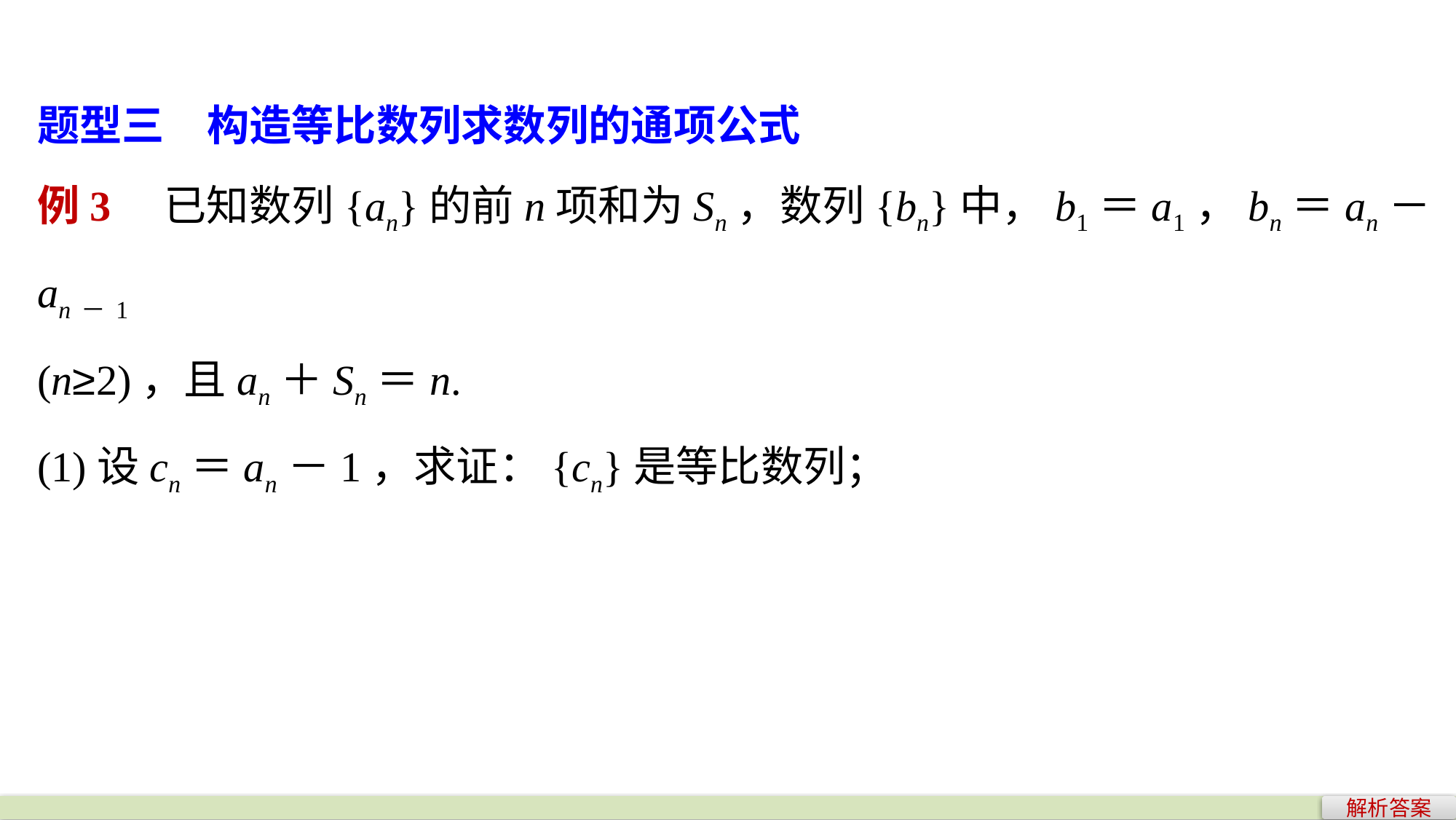

题型三　构造等比数列求数列的通项公式
例3　已知数列{an}的前n项和为Sn，数列{bn}中，b1＝a1，bn＝an－an－1
(n≥2)，且an＋Sn＝n.
(1)设cn＝an－1，求证：{cn}是等比数列；
解析答案